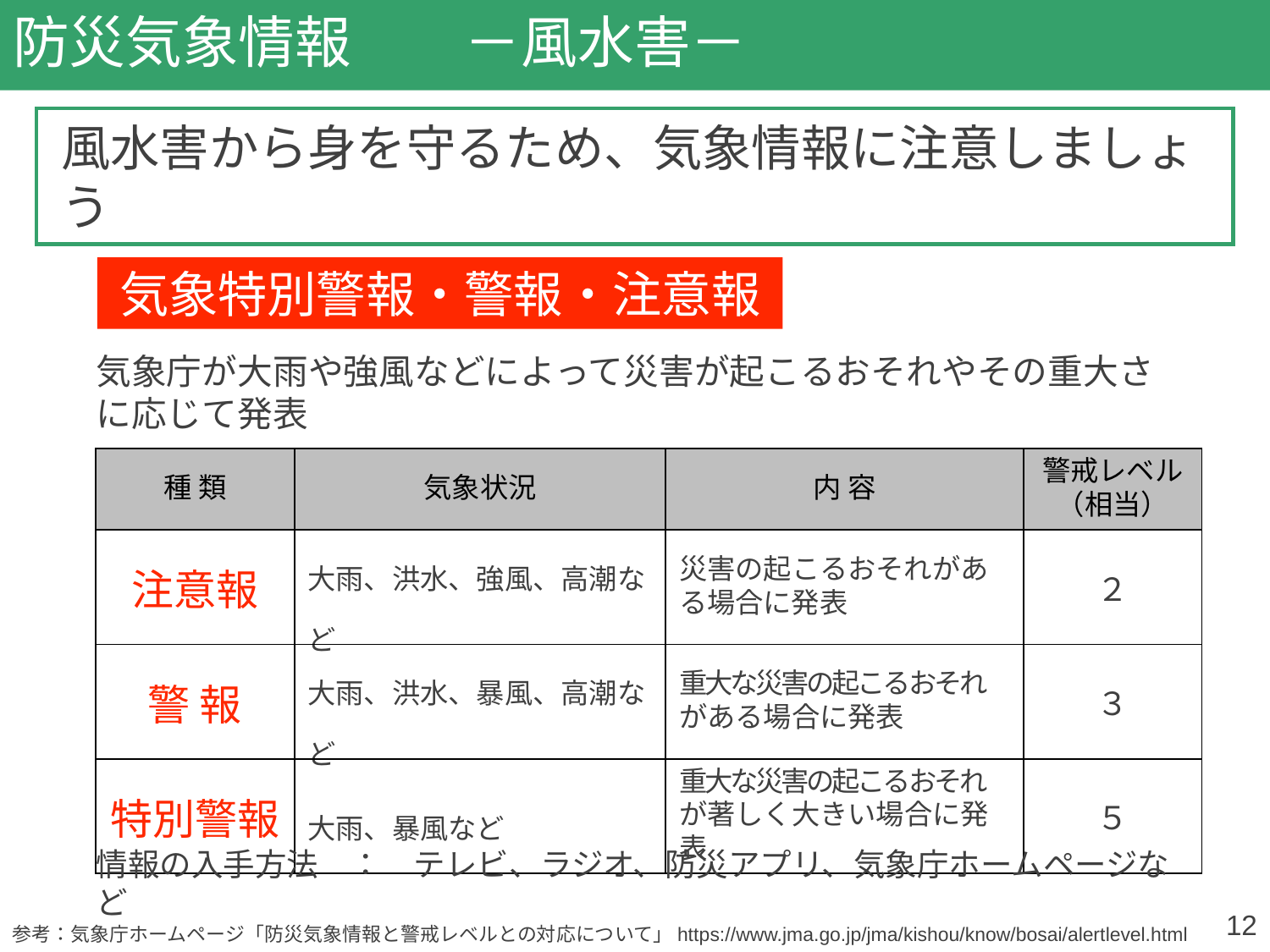

# 防災気象情報　　－風水害－
風水害から身を守るため、気象情報に注意しましょう
気象特別警報・警報・注意報
気象庁が大雨や強風などによって災害が起こるおそれやその重大さに応じて発表
| 種 類 | 気象状況 | 内 容 | 警戒レベル （相当） |
| --- | --- | --- | --- |
| 注意報 | 大雨、洪水、強風、高潮など | 災害の起こるおそれがある場合に発表 | ２ |
| 警 報 | 大雨、洪水、暴風、高潮など | 重大な災害の起こるおそれがある場合に発表 | ３ |
| 特別警報 | 大雨、暴風など | 重大な災害の起こるおそれが著しく大きい場合に発表 | ５ |
情報の入手方法　：　テレビ、ラジオ、防災アプリ、気象庁ホームページなど
12
参考：気象庁ホームページ「防災気象情報と警戒レベルとの対応について」https://www.jma.go.jp/jma/kishou/know/bosai/alertlevel.html